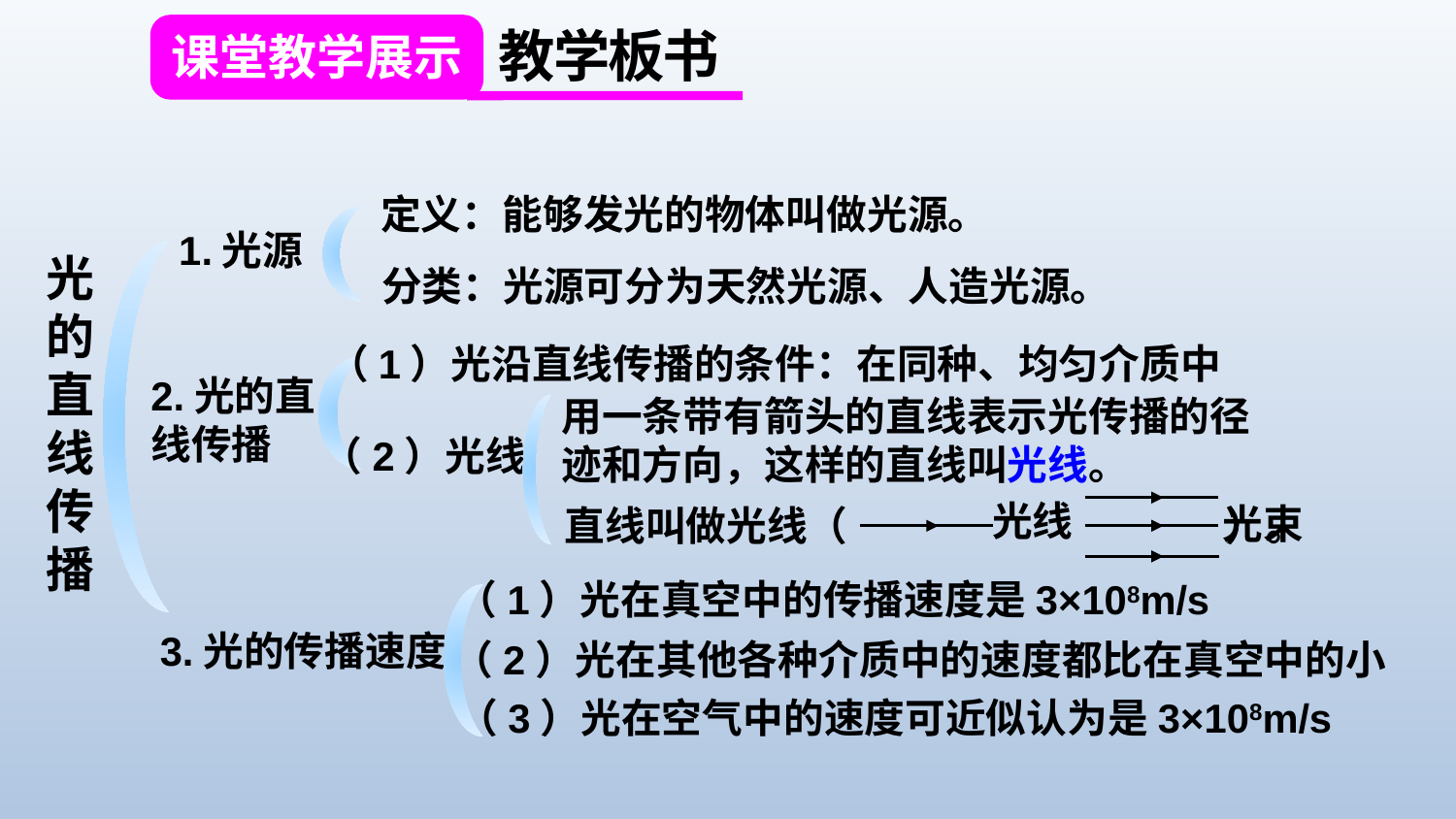

教学板书

课堂教学展示

定义：能够发光的物体叫做光源。

1.光源
光的直线传播

分类：光源可分为天然光源、人造光源。
（1）光沿直线传播的条件：在同种、均匀介质中

2.光的直线传播
用一条带有箭头的直线表示光传播的径迹和方向，这样的直线叫光线。

（2）光线
光线
光束
直线叫做光线（                                         ）。
（1）光在真空中的传播速度是3×108m/s

3.光的传播速度
（2）光在其他各种介质中的速度都比在真空中的小
（3）光在空气中的速度可近似认为是3×108m/s